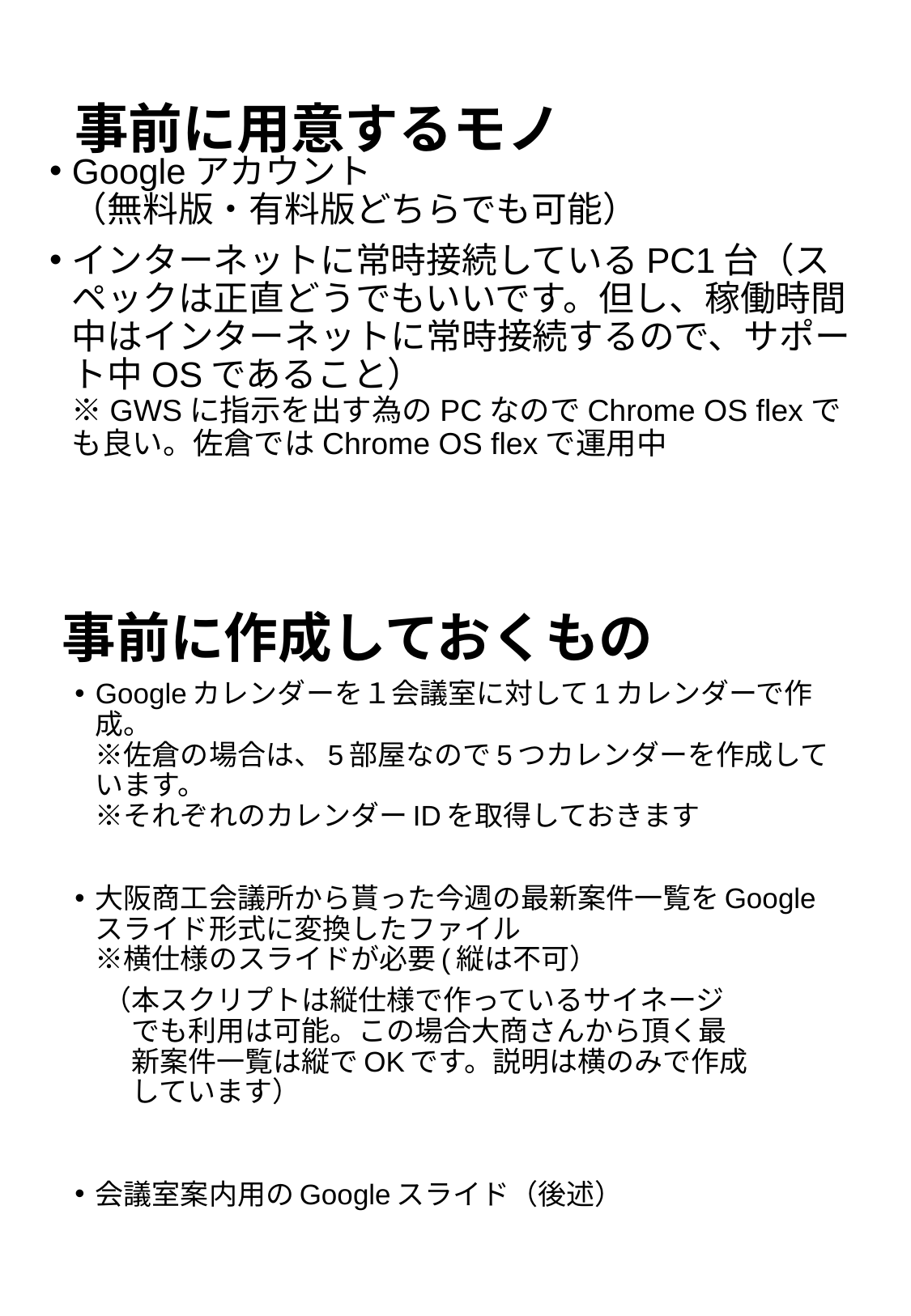

# 事前に用意するモノ
Googleアカウント
（無料版・有料版どちらでも可能）
インターネットに常時接続しているPC1台（スペックは正直どうでもいいです。但し、稼働時間中はインターネットに常時接続するので、サポート中OSであること）
※GWSに指示を出す為のPCなのでChrome OS flexでも良い。佐倉ではChrome OS flexで運用中
事前に作成しておくもの
Googleカレンダーを１会議室に対して1カレンダーで作成。
※佐倉の場合は、5部屋なので5つカレンダーを作成しています。
※それぞれのカレンダーIDを取得しておきます

大阪商工会議所から貰った今週の最新案件一覧をGoogleスライド形式に変換したファイル
※横仕様のスライドが必要(縦は不可）
　（本スクリプトは縦仕様で作っているサイネージ
　　でも利用は可能。この場合大商さんから頂く最
　　新案件一覧は縦でOKです。説明は横のみで作成
　　しています）
会議室案内用のGoogleスライド（後述）